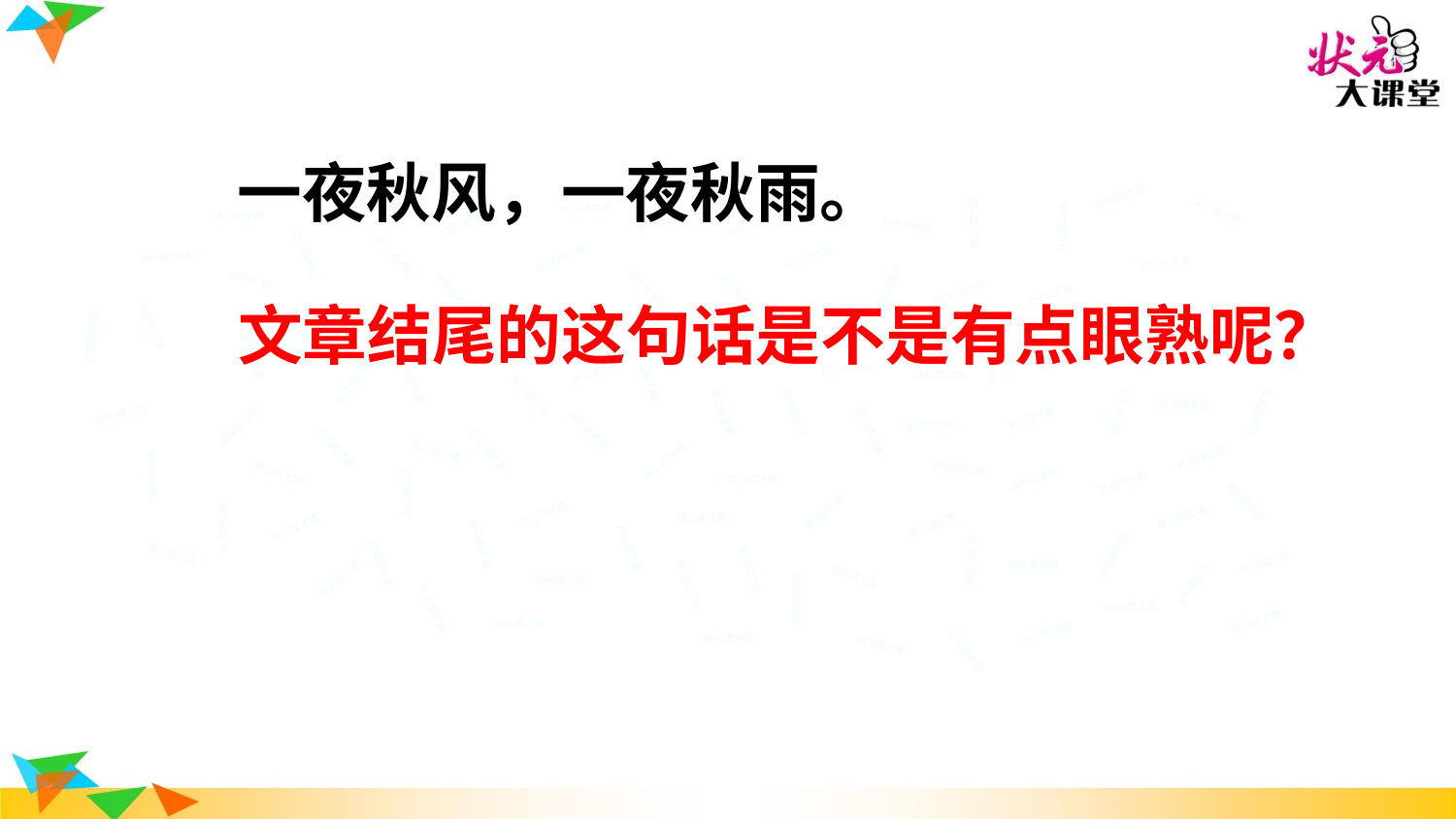

一夜秋风，一夜秋雨。
状元成才路
状元成才路
状元成才路
状元成才路
状元成才路
状元成才路
状元成才路
状元成才路
状元成才路
状元成才路
状元成才路
状元成才路
状元成才路
状元成才路
状元成才路
状元成才路
状元成才路
状元成才路
文章结尾的这句话是不是有点眼熟呢？
状元成才路
状元成才路
状元成才路
状元成才路
状元成才路
状元成才路
状元成才路
状元成才路
状元成才路
状元成才路
状元成才路
状元成才路
状元成才路
状元成才路
状元成才路
状元成才路
状元成才路
状元成才路
状元成才路
状元成才路
状元成才路
状元成才路
状元成才路
状元成才路
状元成才路
状元成才路
状元成才路
状元成才路
状元成才路
状元成才路
状元成才路
状元成才路
状元成才路
状元成才路
状元成才路
状元成才路
状元成才路
状元成才路
状元成才路
状元成才路
状元成才路
状元成才路
状元成才路
状元成才路
状元成才路
状元成才路
状元成才路
状元成才路
状元成才路
状元成才路
状元成才路
状元成才路
状元成才路
状元成才路
状元成才路
状元成才路
状元成才路
状元成才路
状元成才路
状元成才路
状元成才路
状元成才路
状元成才路
状元成才路
状元成才路
状元成才路
状元成才路
状元成才路
状元成才路
状元成才路
状元成才路
状元成才路
状元成才路
状元成才路
状元成才路
状元成才路
状元成才路
状元成才路
状元成才路
状元成才路
状元成才路
状元成才路